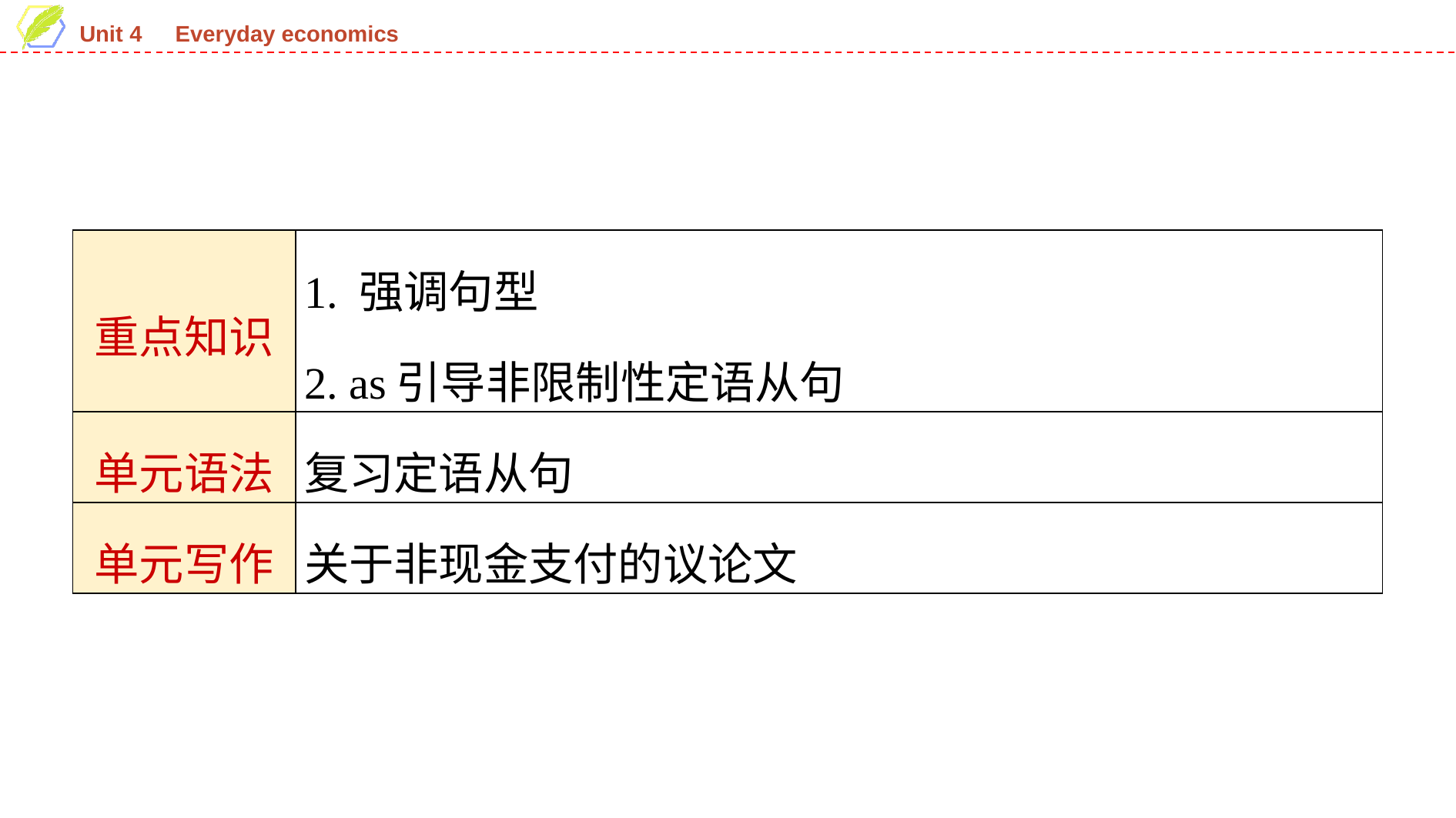

| 重点知识 | 1. 强调句型 2. as引导非限制性定语从句 |
| --- | --- |
| 单元语法 | 复习定语从句 |
| 单元写作 | 关于非现金支付的议论文 |